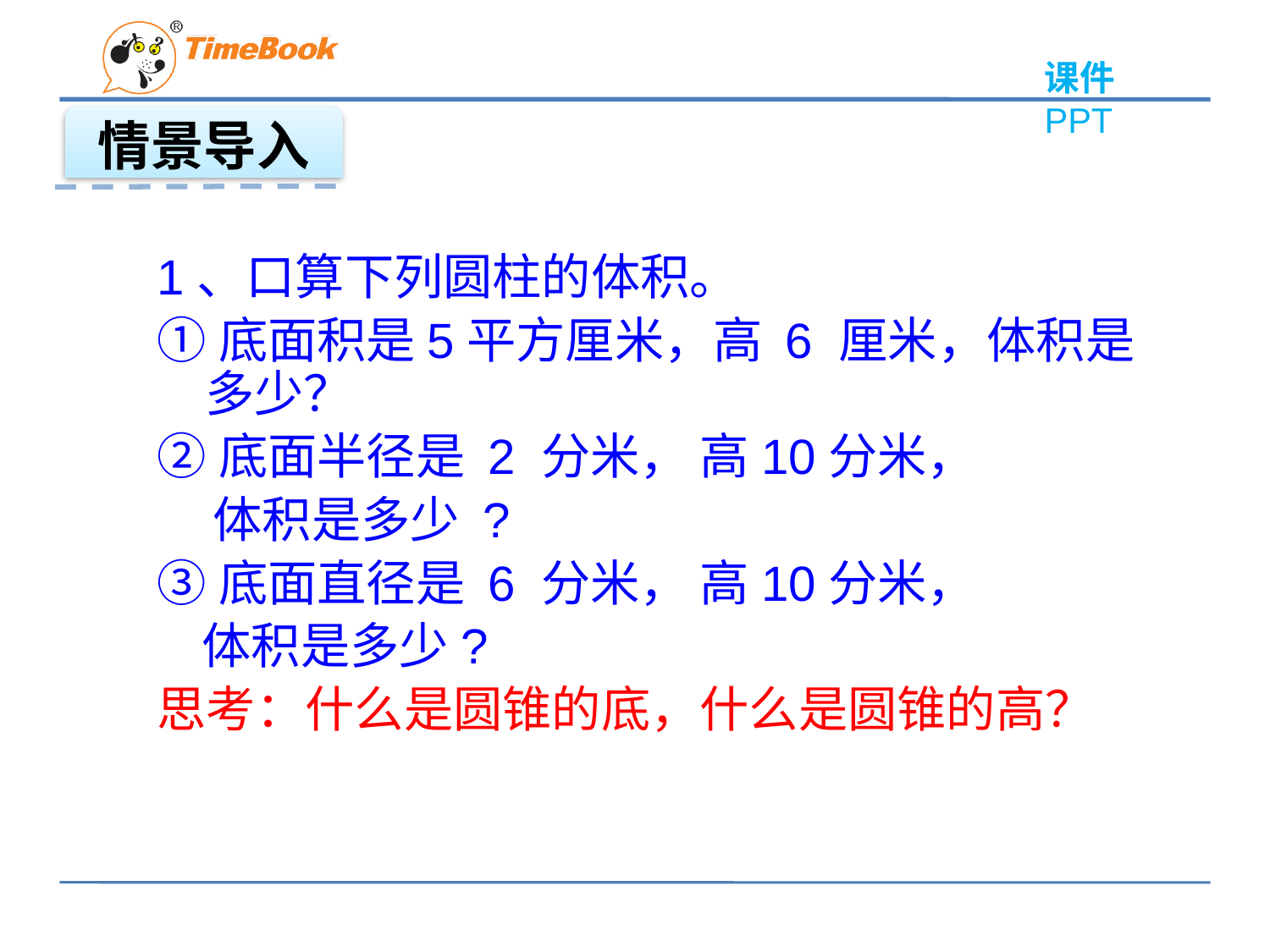

情景导入
1、口算下列圆柱的体积。
①底面积是5平方厘米，高 6 厘米，体积是多少？
②底面半径是 2 分米， 高10分米，
    体积是多少 ?
③底面直径是 6 分米， 高10分米，
   体积是多少?
思考：什么是圆锥的底，什么是圆锥的高？